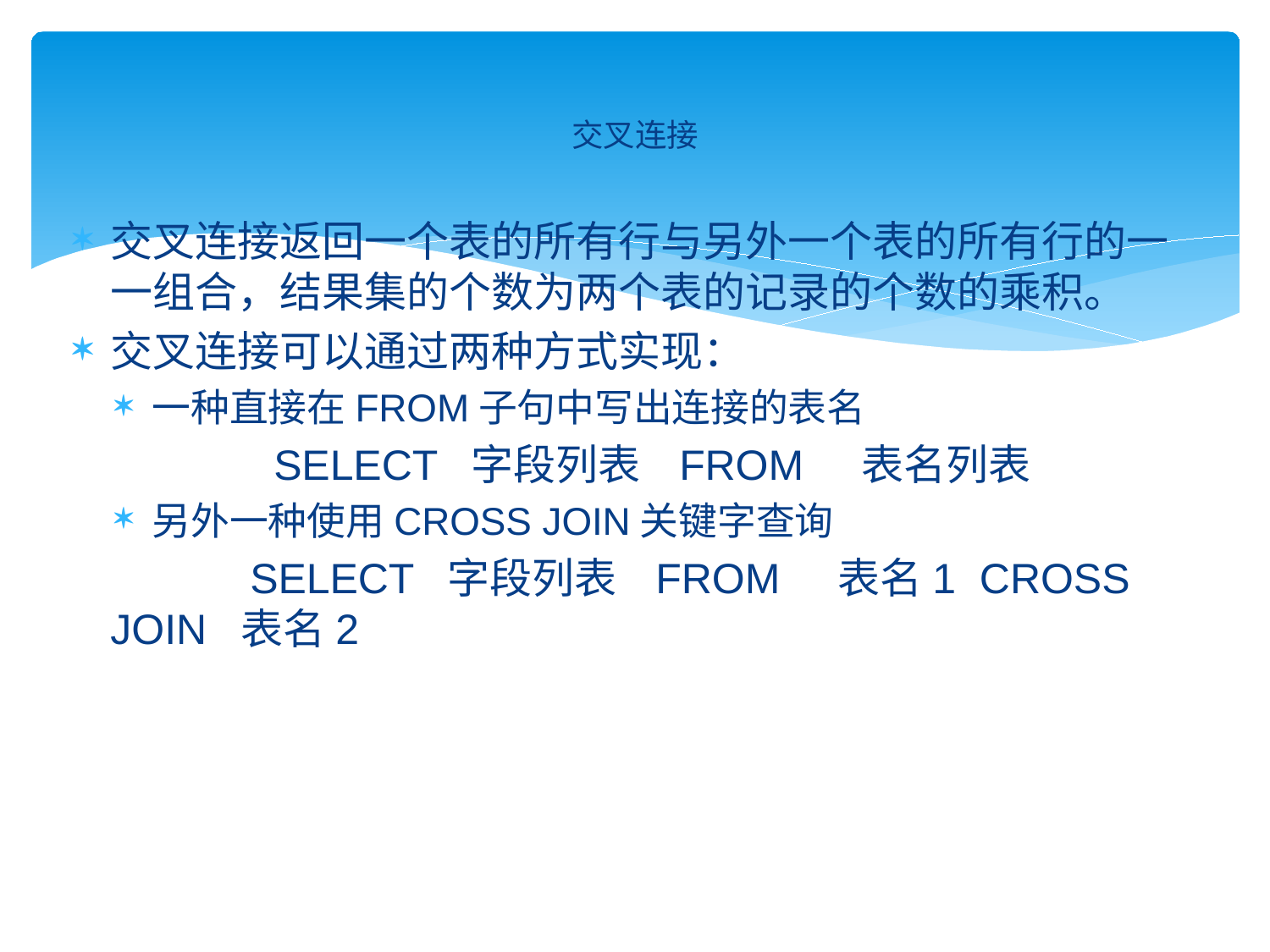

# 交叉连接
交叉连接返回一个表的所有行与另外一个表的所有行的一一组合，结果集的个数为两个表的记录的个数的乘积。
交叉连接可以通过两种方式实现：
一种直接在FROM子句中写出连接的表名
                 SELECT  字段列表   FROM    表名列表
另外一种使用CROSS JOIN关键字查询
               SELECT  字段列表   FROM    表名1  CROSS  JOIN  表名2